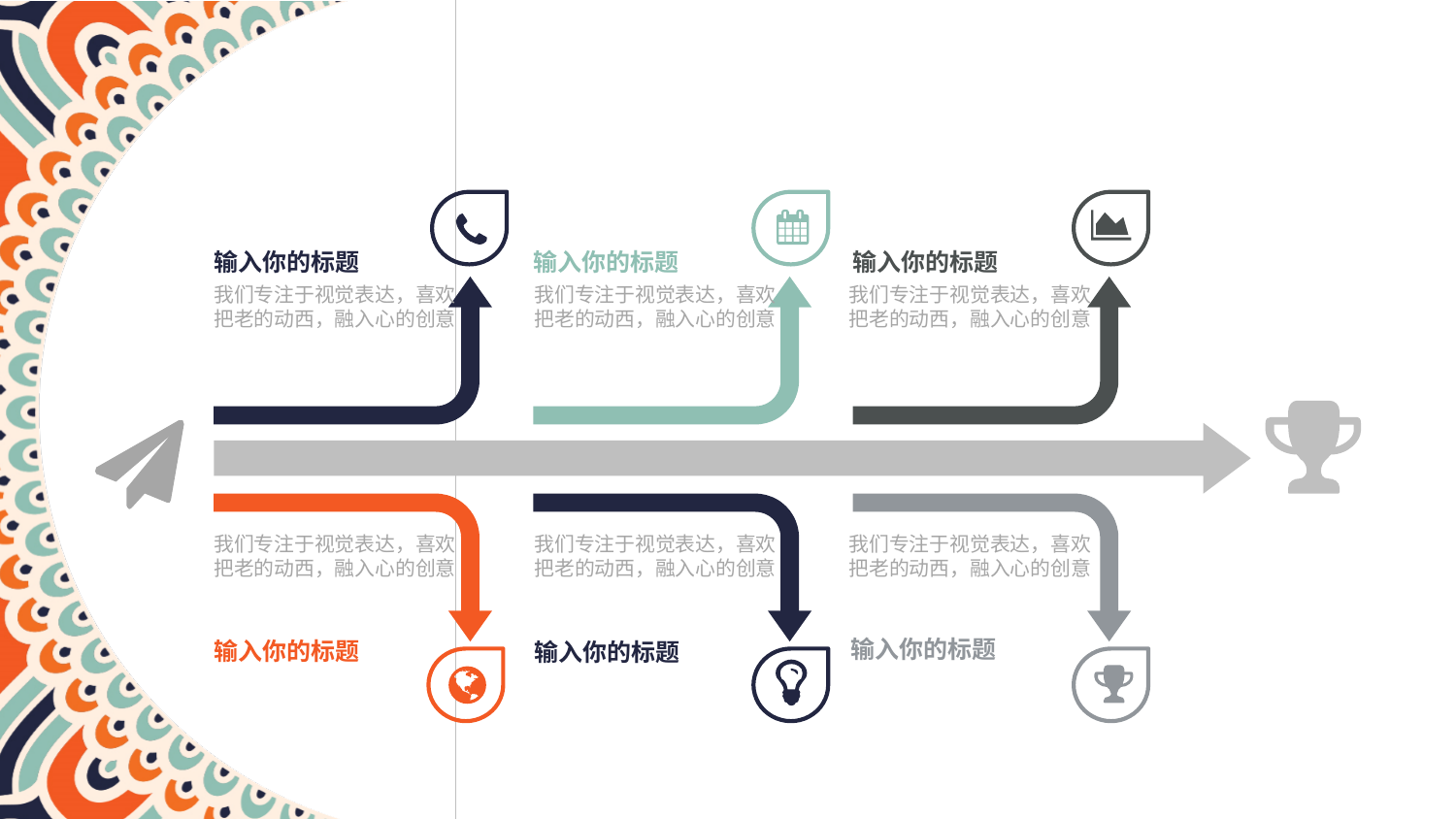

输入你的标题
输入你的标题
输入你的标题
我们专注于视觉表达，喜欢把老的动西，融入心的创意
我们专注于视觉表达，喜欢把老的动西，融入心的创意
我们专注于视觉表达，喜欢把老的动西，融入心的创意

我们专注于视觉表达，喜欢把老的动西，融入心的创意
我们专注于视觉表达，喜欢把老的动西，融入心的创意
我们专注于视觉表达，喜欢把老的动西，融入心的创意
输入你的标题
输入你的标题
输入你的标题